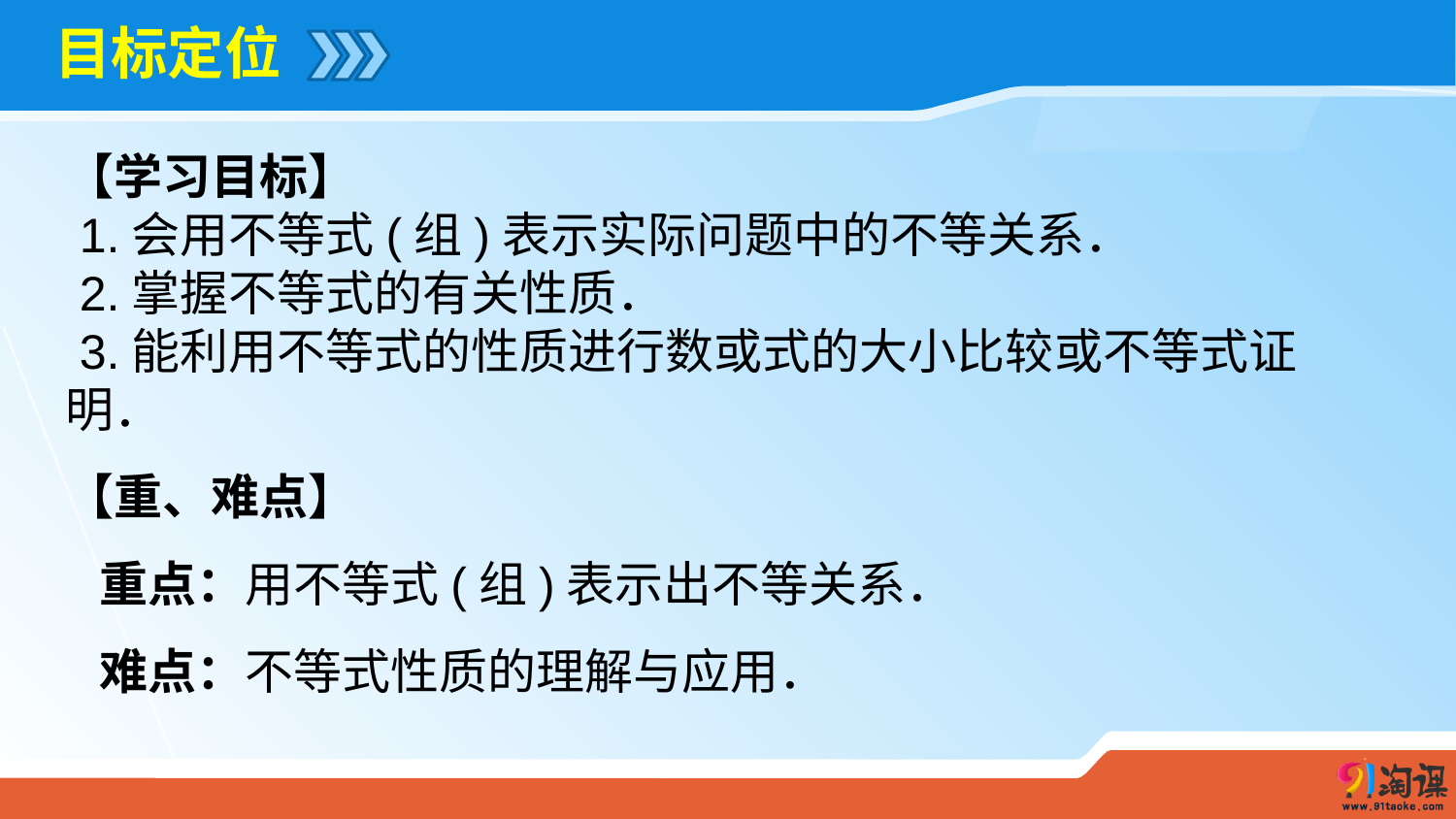

# 目标定位
【学习目标】
 1.会用不等式(组)表示实际问题中的不等关系．
 2.掌握不等式的有关性质．
 3.能利用不等式的性质进行数或式的大小比较或不等式证明．
【重、难点】
  重点：用不等式(组)表示出不等关系．
  难点：不等式性质的理解与应用．